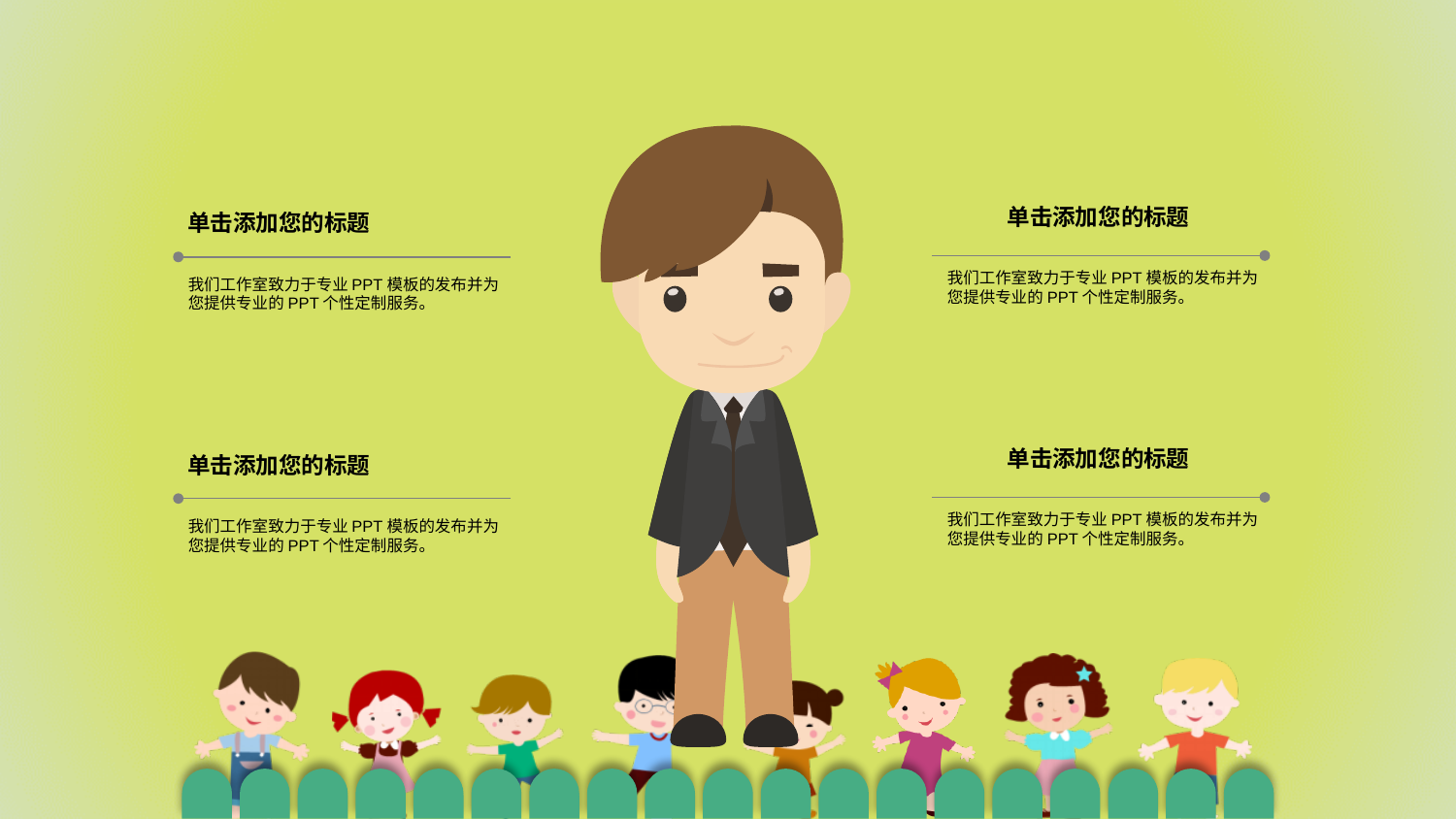

单击添加您的标题
单击添加您的标题

我们工作室致力于专业PPT模板的发布并为您提供专业的PPT个性定制服务。

我们工作室致力于专业PPT模板的发布并为您提供专业的PPT个性定制服务。

单击添加您的标题
单击添加您的标题

我们工作室致力于专业PPT模板的发布并为您提供专业的PPT个性定制服务。
我们工作室致力于专业PPT模板的发布并为您提供专业的PPT个性定制服务。